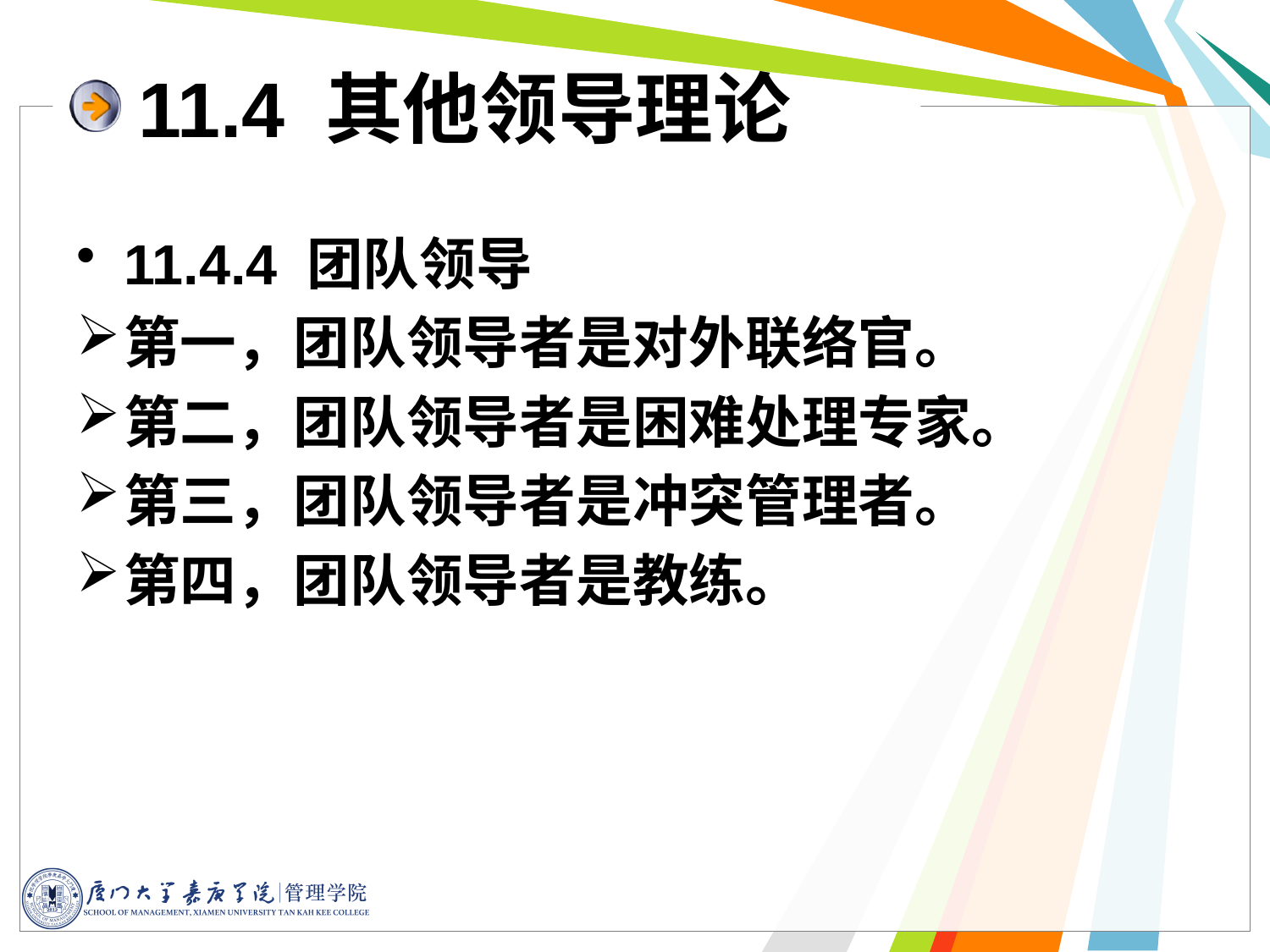

11.4 其他领导理论
11.4.4 团队领导
第一，团队领导者是对外联络官。
第二，团队领导者是困难处理专家。
第三，团队领导者是冲突管理者。
第四，团队领导者是教练。